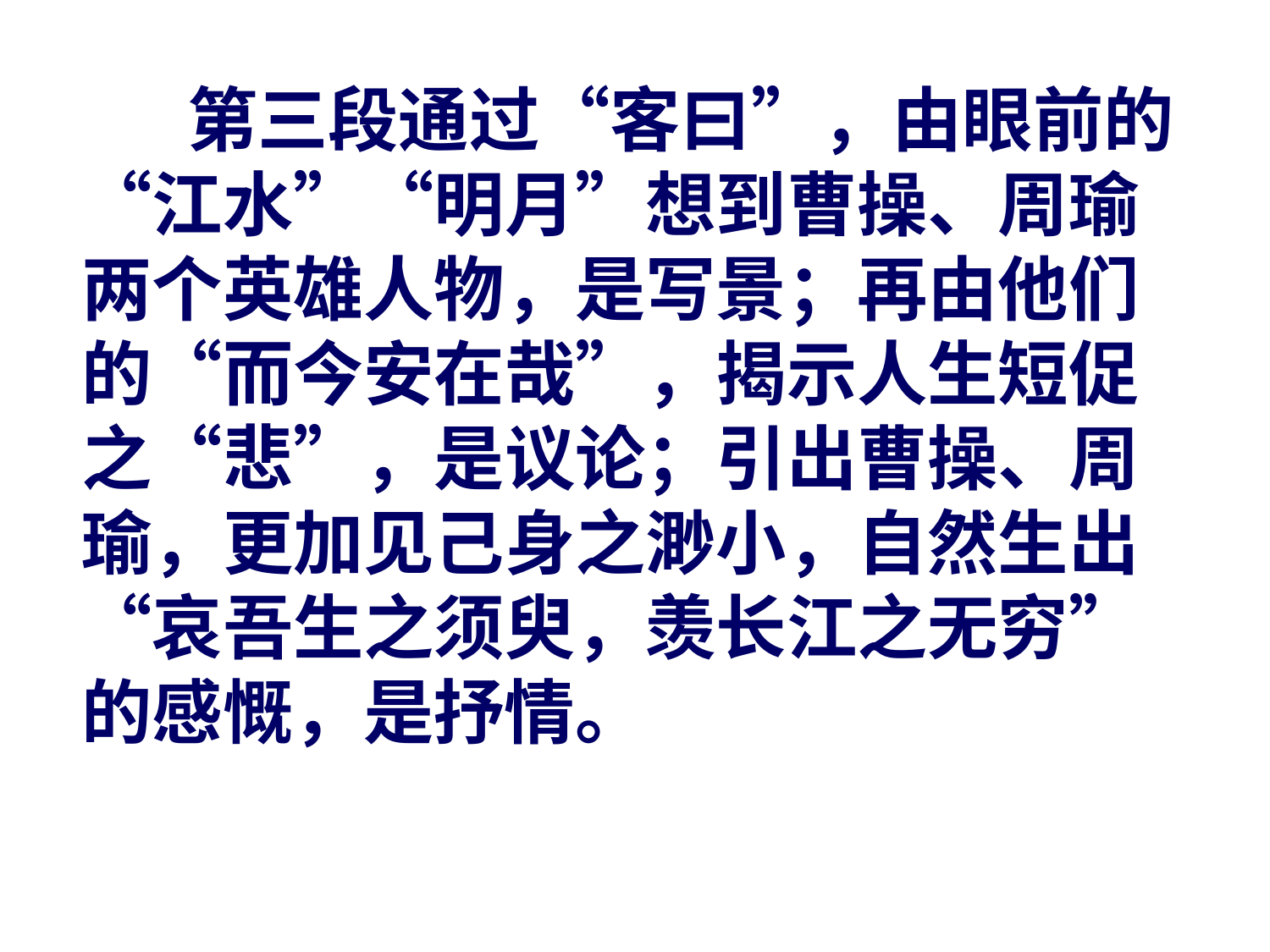

第三段通过“客曰”，由眼前的“江水”“明月”想到曹操、周瑜两个英雄人物，是写景；再由他们的“而今安在哉”，揭示人生短促之“悲”，是议论；引出曹操、周瑜，更加见己身之渺小，自然生出“哀吾生之须臾，羡长江之无穷”的感慨，是抒情。